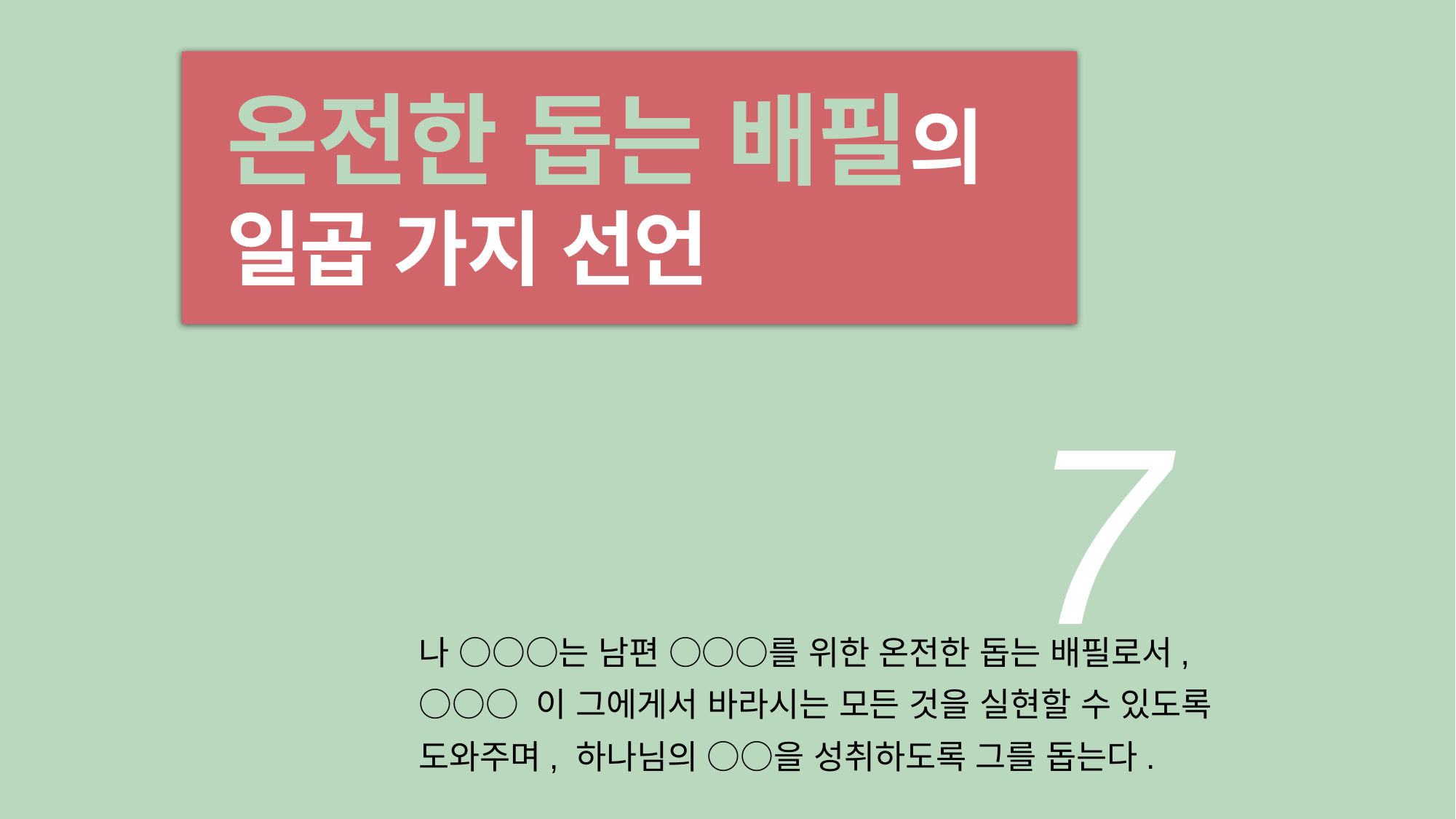

온전한 돕는 배필의 일곱 가지 선언
7
나 ○○○는 남편 ○○○를 위한 온전한 돕는 배필로서,
○○○ 이 그에게서 바라시는 모든 것을 실현할 수 있도록
도와주며, 하나님의 ○○을 성취하도록 그를 돕는다.